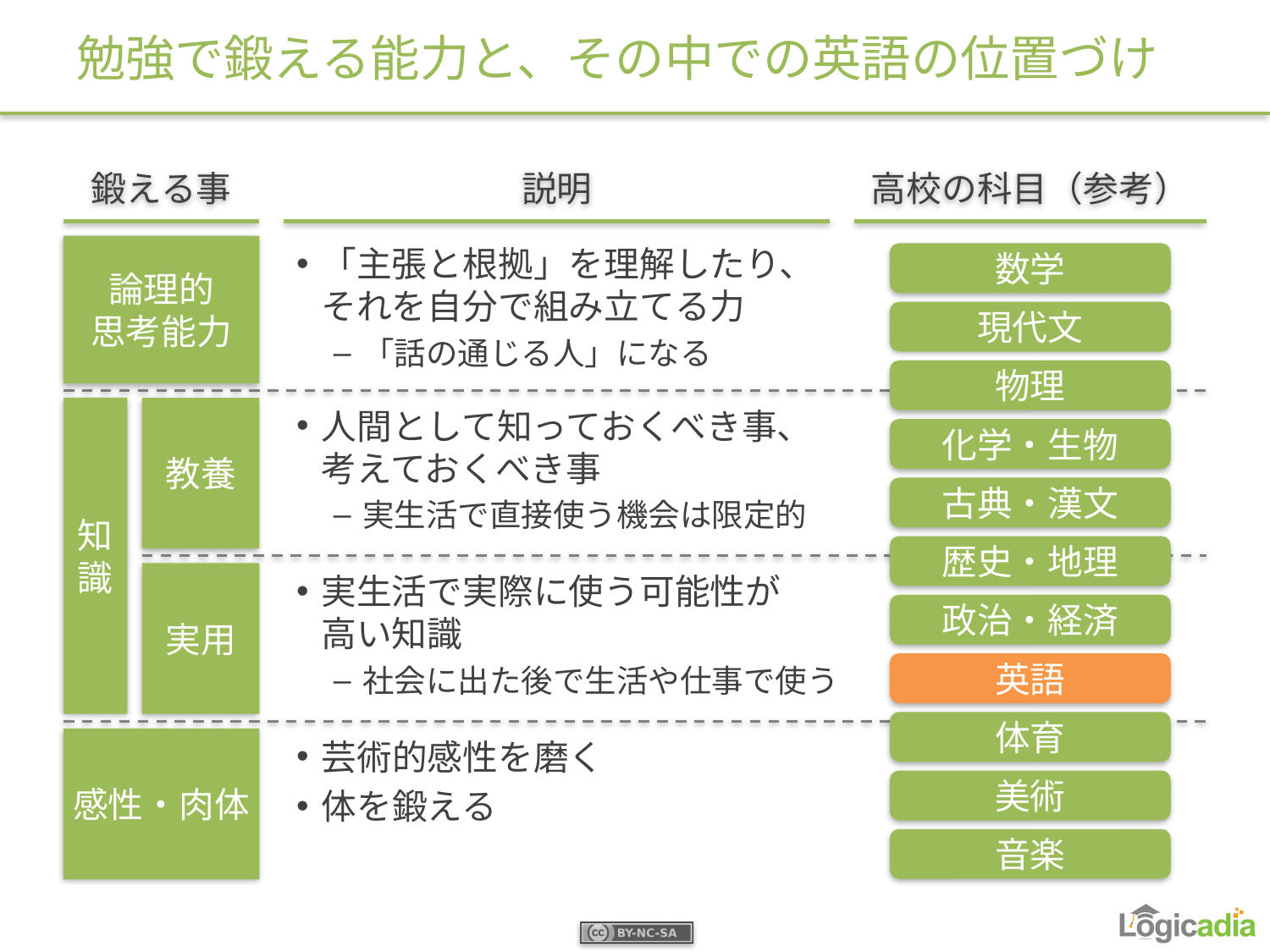

# 勉強で鍛える能力と、その中での英語の位置づけ
鍛える事
説明
高校の科目（参考）
論理的
思考能力
「主張と根拠」を理解したり、それを自分で組み立てる力
「話の通じる人」になる
数学
現代文
物理
知識
教養
人間として知っておくべき事、考えておくべき事
実生活で直接使う機会は限定的
化学・生物
古典・漢文
歴史・地理
実用
実生活で実際に使う可能性が
高い知識
社会に出た後で生活や仕事で使う

政治・経済
英語
体育
感性・肉体
芸術的感性を磨く
体を鍛える
美術
音楽